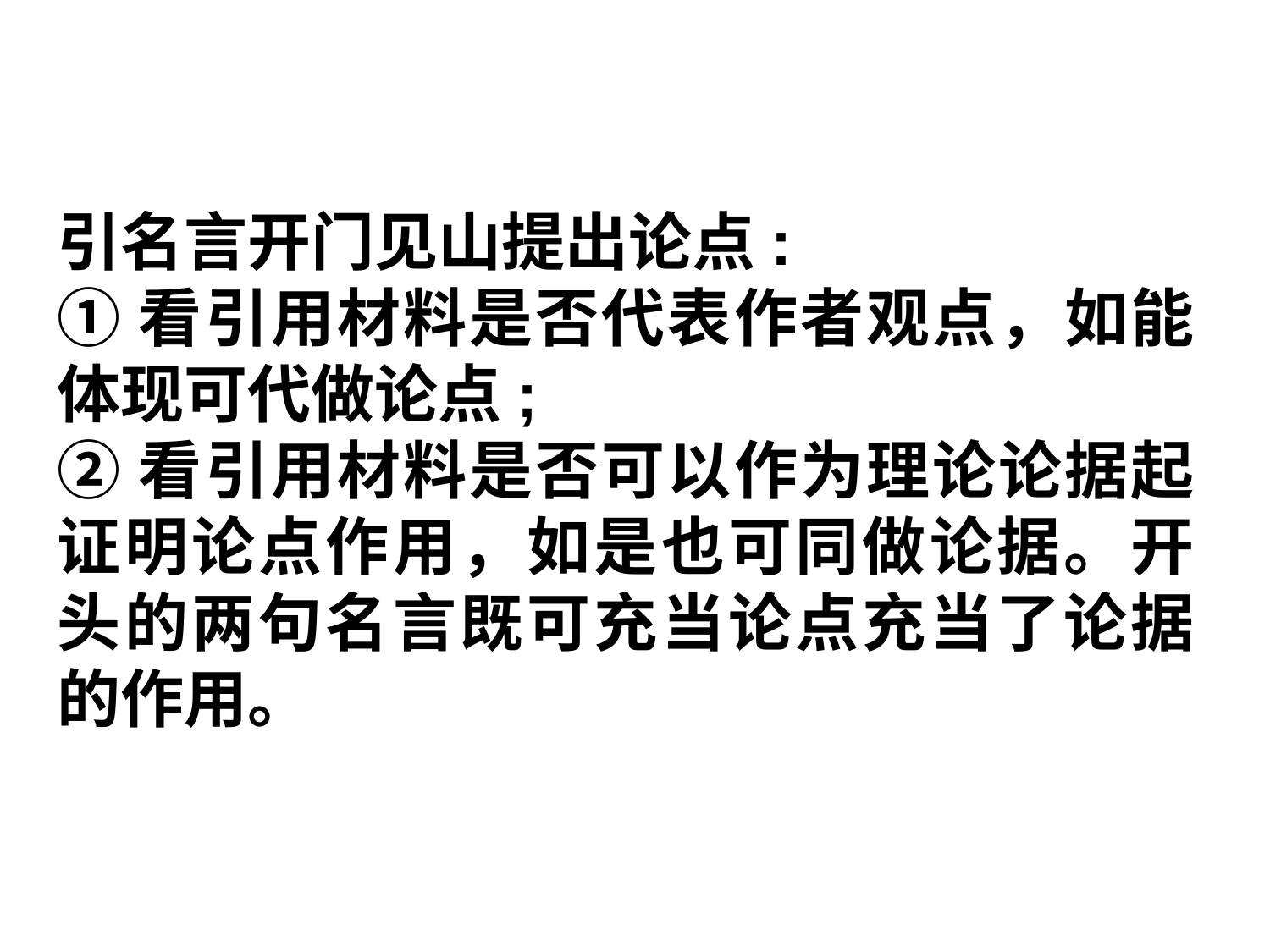

引名言开门见山提出论点:
①看引用材料是否代表作者观点，如能体现可代做论点;
②看引用材料是否可以作为理论论据起证明论点作用，如是也可同做论据。开头的两句名言既可充当论点充当了论据的作用。